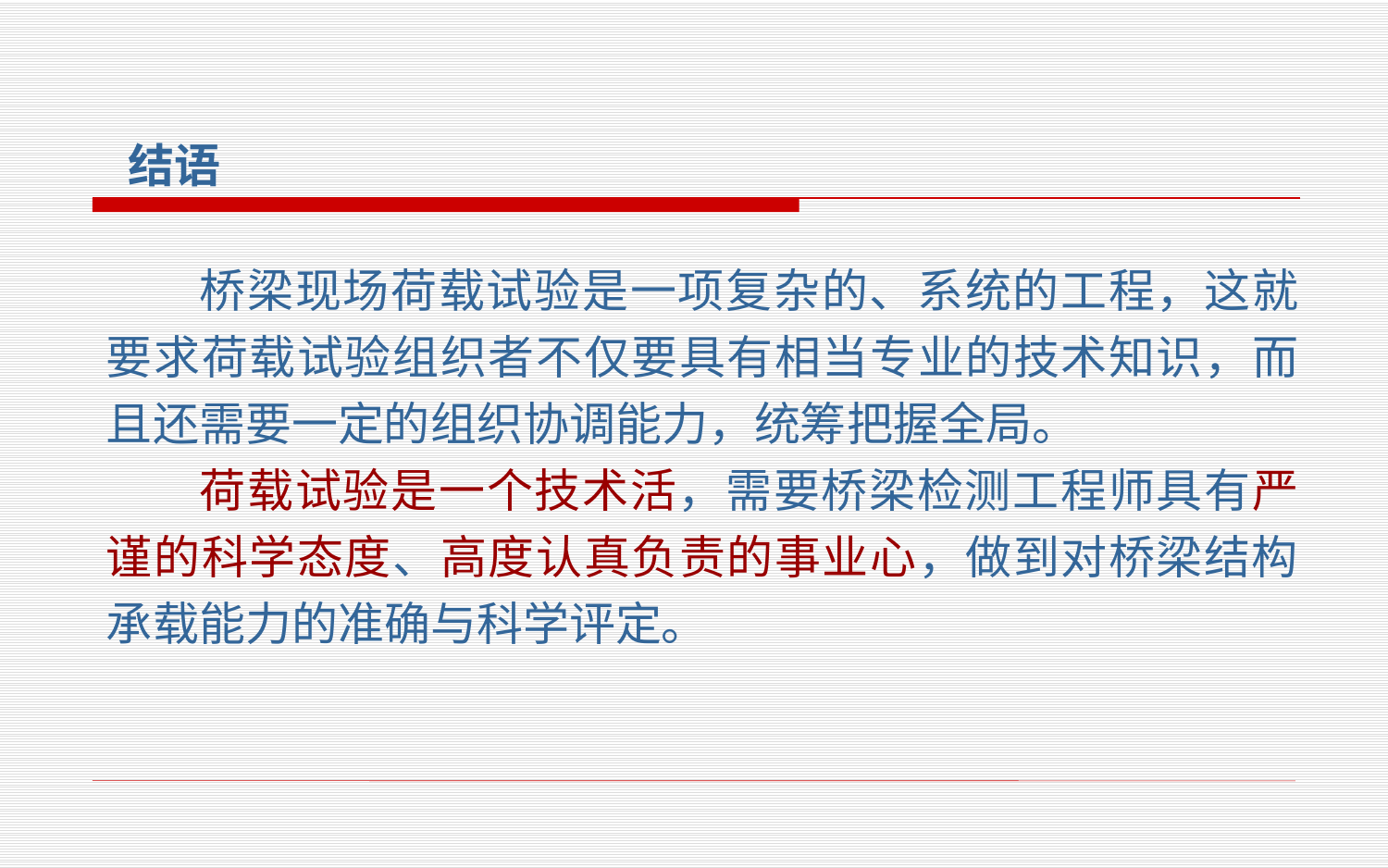

结语
桥梁现场荷载试验是一项复杂的、系统的工程，这就要求荷载试验组织者不仅要具有相当专业的技术知识，而且还需要一定的组织协调能力，统筹把握全局。
荷载试验是一个技术活，需要桥梁检测工程师具有严谨的科学态度、高度认真负责的事业心，做到对桥梁结构承载能力的准确与科学评定。